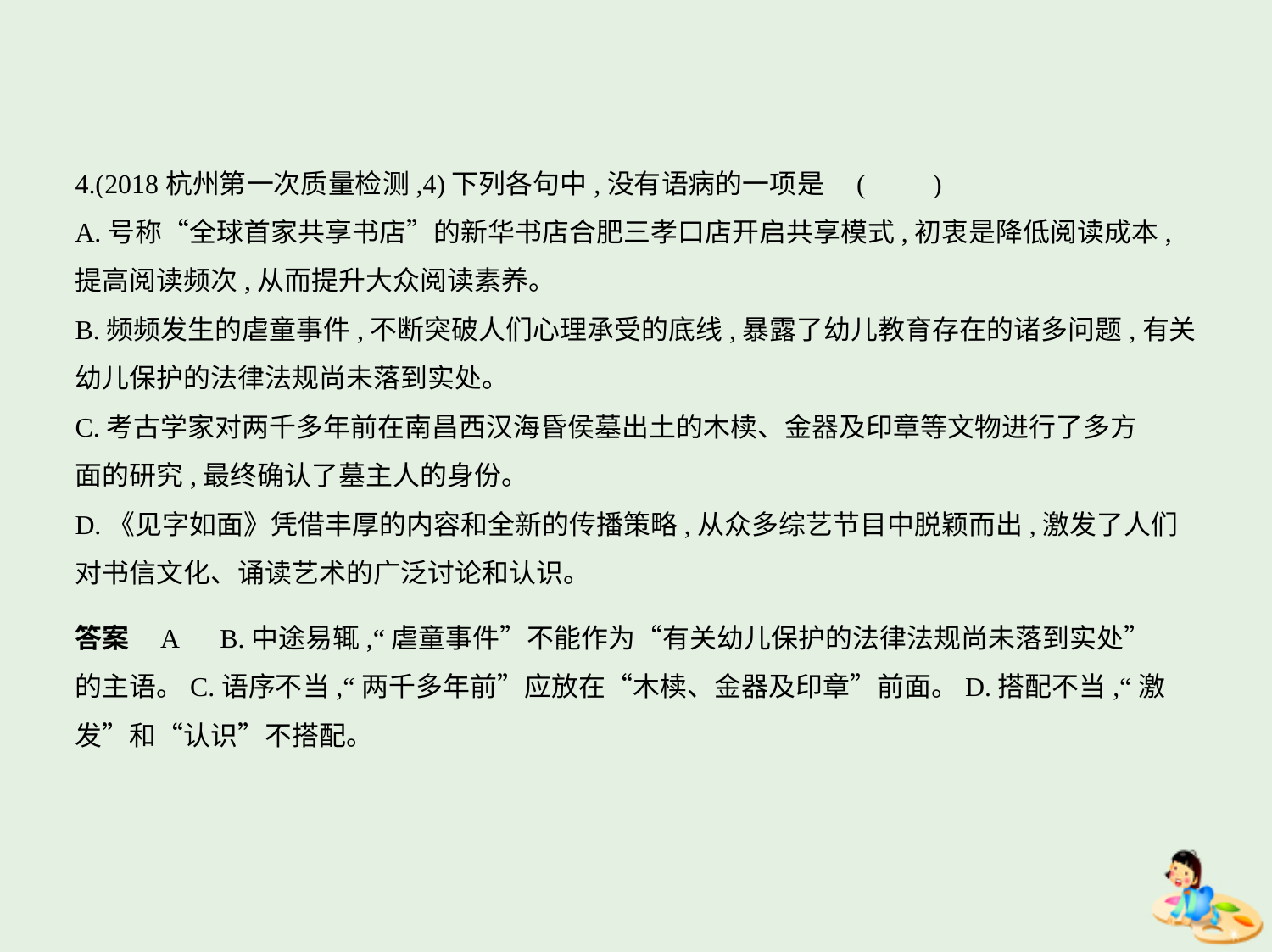

4.(2018杭州第一次质量检测,4)下列各句中,没有语病的一项是 (　　)
A.号称“全球首家共享书店”的新华书店合肥三孝口店开启共享模式,初衷是降低阅读成本,
提高阅读频次,从而提升大众阅读素养。
B.频频发生的虐童事件,不断突破人们心理承受的底线,暴露了幼儿教育存在的诸多问题,有关
幼儿保护的法律法规尚未落到实处。
C.考古学家对两千多年前在南昌西汉海昏侯墓出土的木椟、金器及印章等文物进行了多方
面的研究,最终确认了墓主人的身份。
D.《见字如面》凭借丰厚的内容和全新的传播策略,从众多综艺节目中脱颖而出,激发了人们
对书信文化、诵读艺术的广泛讨论和认识。
答案    A　B.中途易辄,“虐童事件”不能作为“有关幼儿保护的法律法规尚未落到实处”
的主语。C.语序不当,“两千多年前”应放在“木椟、金器及印章”前面。D.搭配不当,“激
发”和“认识”不搭配。